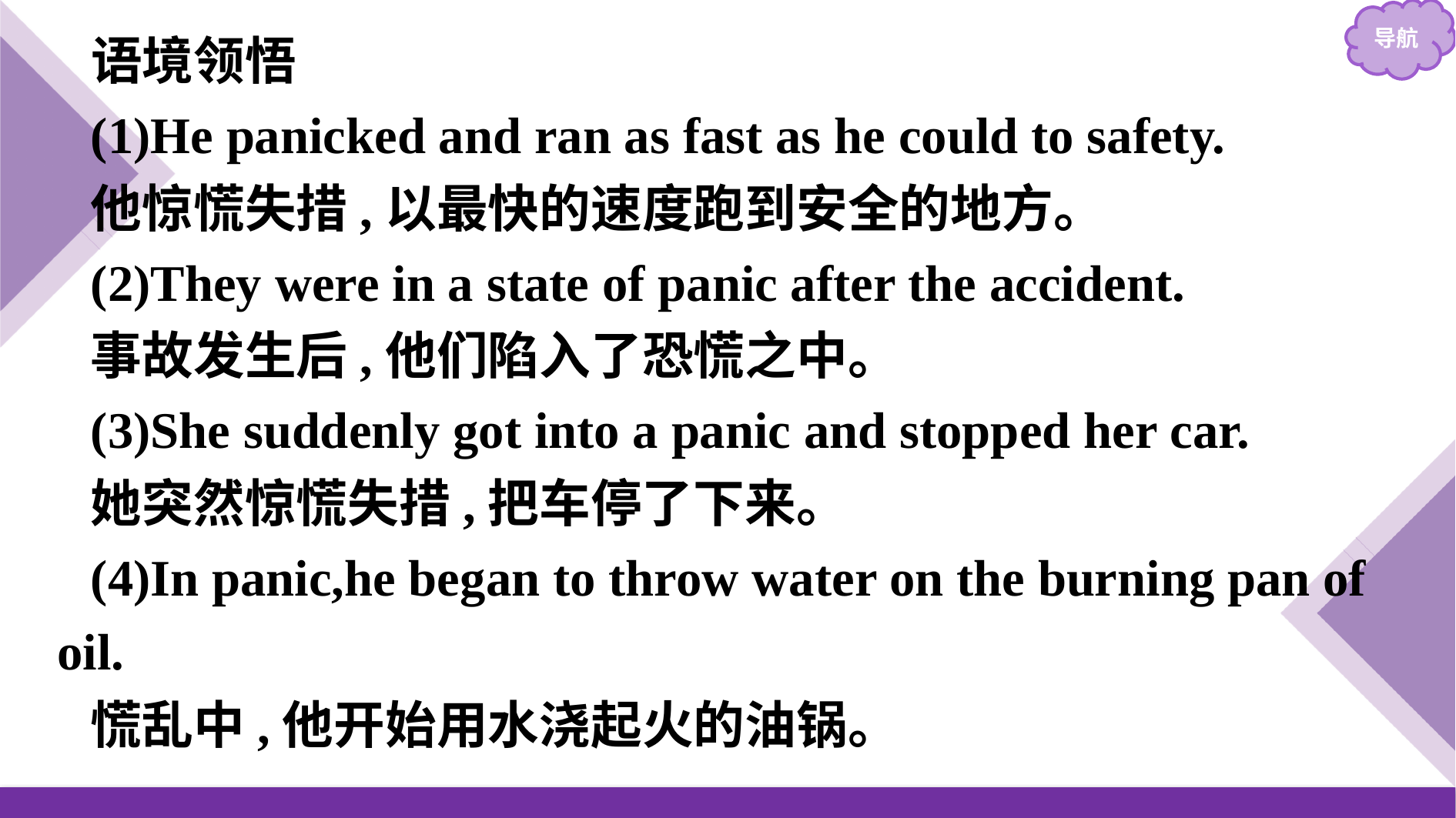

语境领悟
(1)He panicked and ran as fast as he could to safety.
他惊慌失措,以最快的速度跑到安全的地方。
(2)They were in a state of panic after the accident.
事故发生后,他们陷入了恐慌之中。
(3)She suddenly got into a panic and stopped her car.
她突然惊慌失措,把车停了下来。
(4)In panic,he began to throw water on the burning pan of oil.
慌乱中,他开始用水浇起火的油锅。